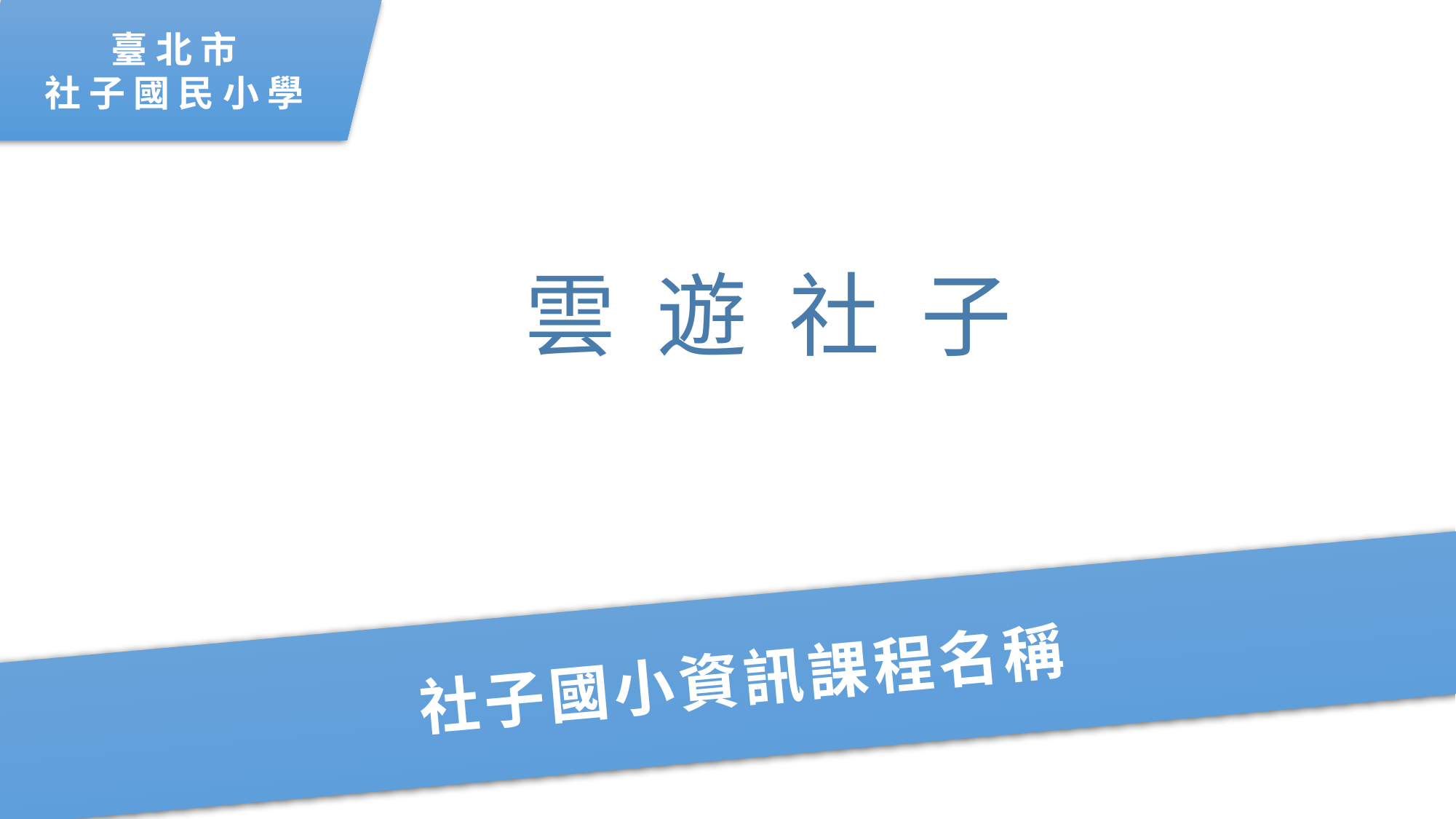

臺 北 市
社 子 國 民 小 學
雲  遊  社  子

社子國小資訊課程名稱